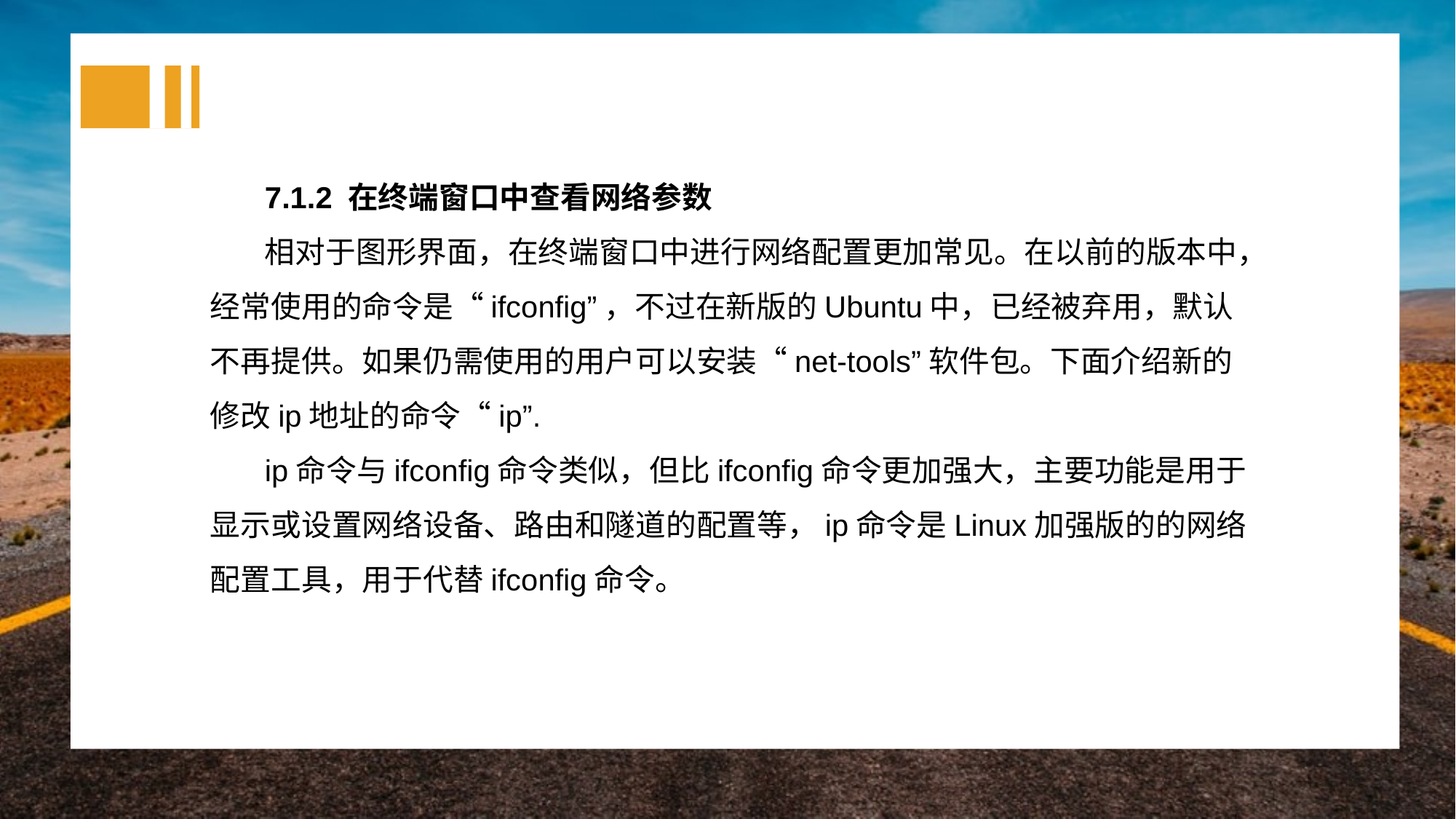

7.1.2 在终端窗口中查看网络参数
相对于图形界面，在终端窗口中进行网络配置更加常见。在以前的版本中，经常使用的命令是“ifconfig”，不过在新版的Ubuntu中，已经被弃用，默认不再提供。如果仍需使用的用户可以安装“net-tools”软件包。下面介绍新的修改ip地址的命令“ip”.
ip命令与ifconfig命令类似，但比ifconfig命令更加强大，主要功能是用于显示或设置网络设备、路由和隧道的配置等，ip命令是Linux加强版的的网络配置工具，用于代替ifconfig命令。